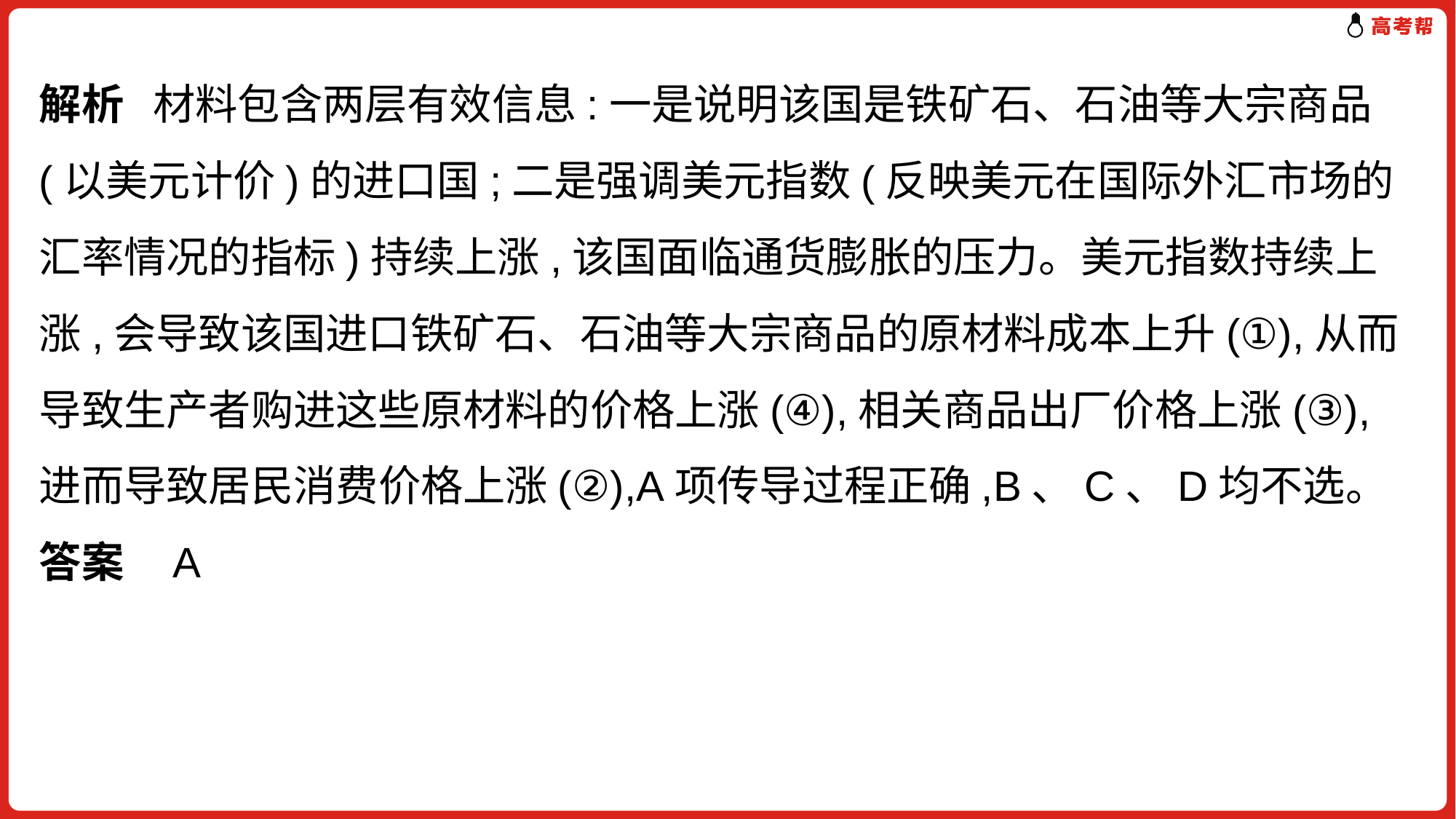

解析   材料包含两层有效信息:一是说明该国是铁矿石、石油等大宗商品(以美元计价)的进口国;二是强调美元指数(反映美元在国际外汇市场的汇率情况的指标)持续上涨,该国面临通货膨胀的压力。美元指数持续上涨,会导致该国进口铁矿石、石油等大宗商品的原材料成本上升(①),从而导致生产者购进这些原材料的价格上涨(④),相关商品出厂价格上涨(③),进而导致居民消费价格上涨(②),A项传导过程正确,B、C、D均不选。
答案    A